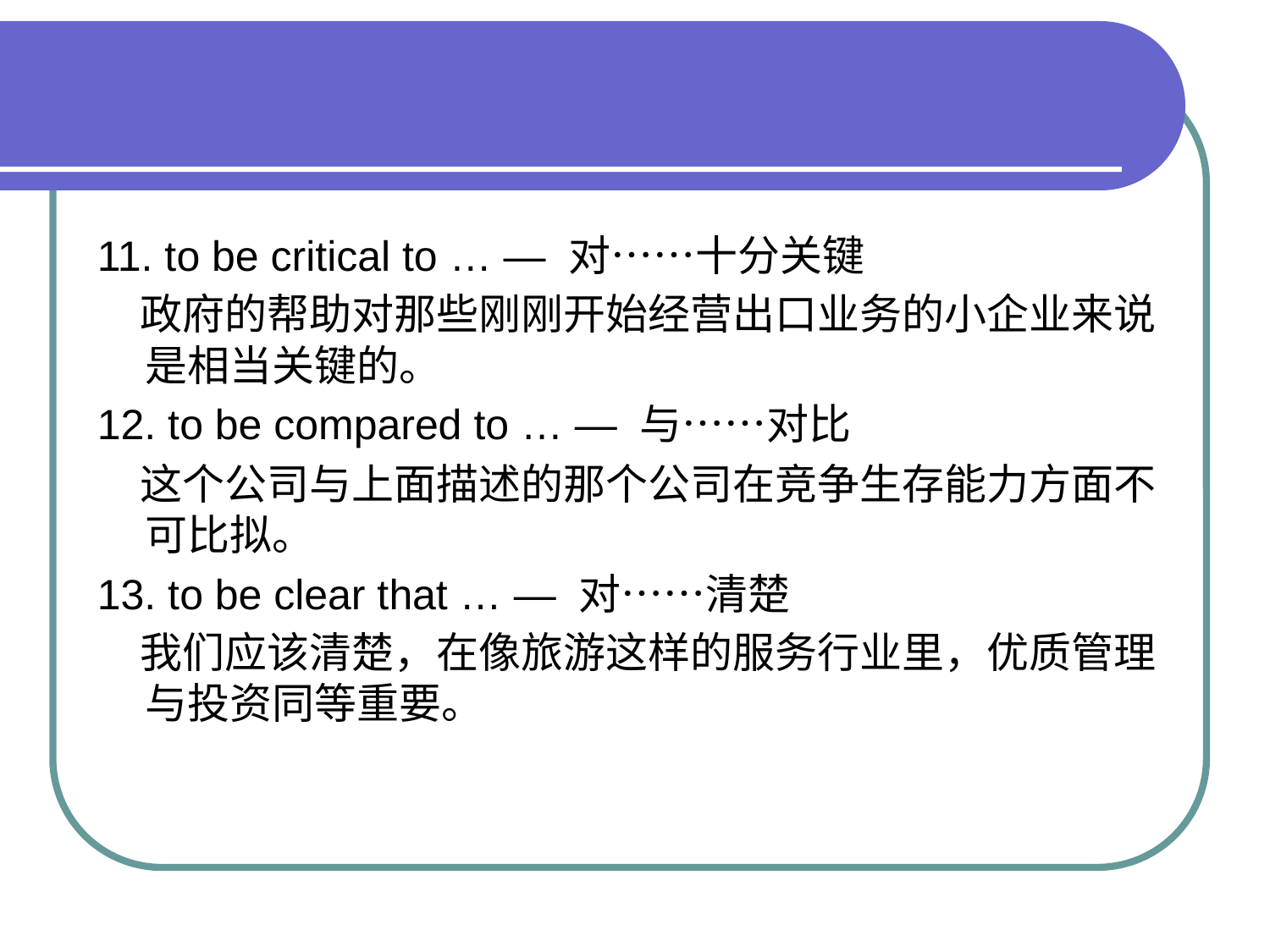

#
11. to be critical to … — 对……十分关键
　政府的帮助对那些刚刚开始经营出口业务的小企业来说是相当关键的。
12. to be compared to … — 与……对比
　这个公司与上面描述的那个公司在竞争生存能力方面不可比拟。
13. to be clear that … — 对……清楚
　我们应该清楚，在像旅游这样的服务行业里，优质管理与投资同等重要。